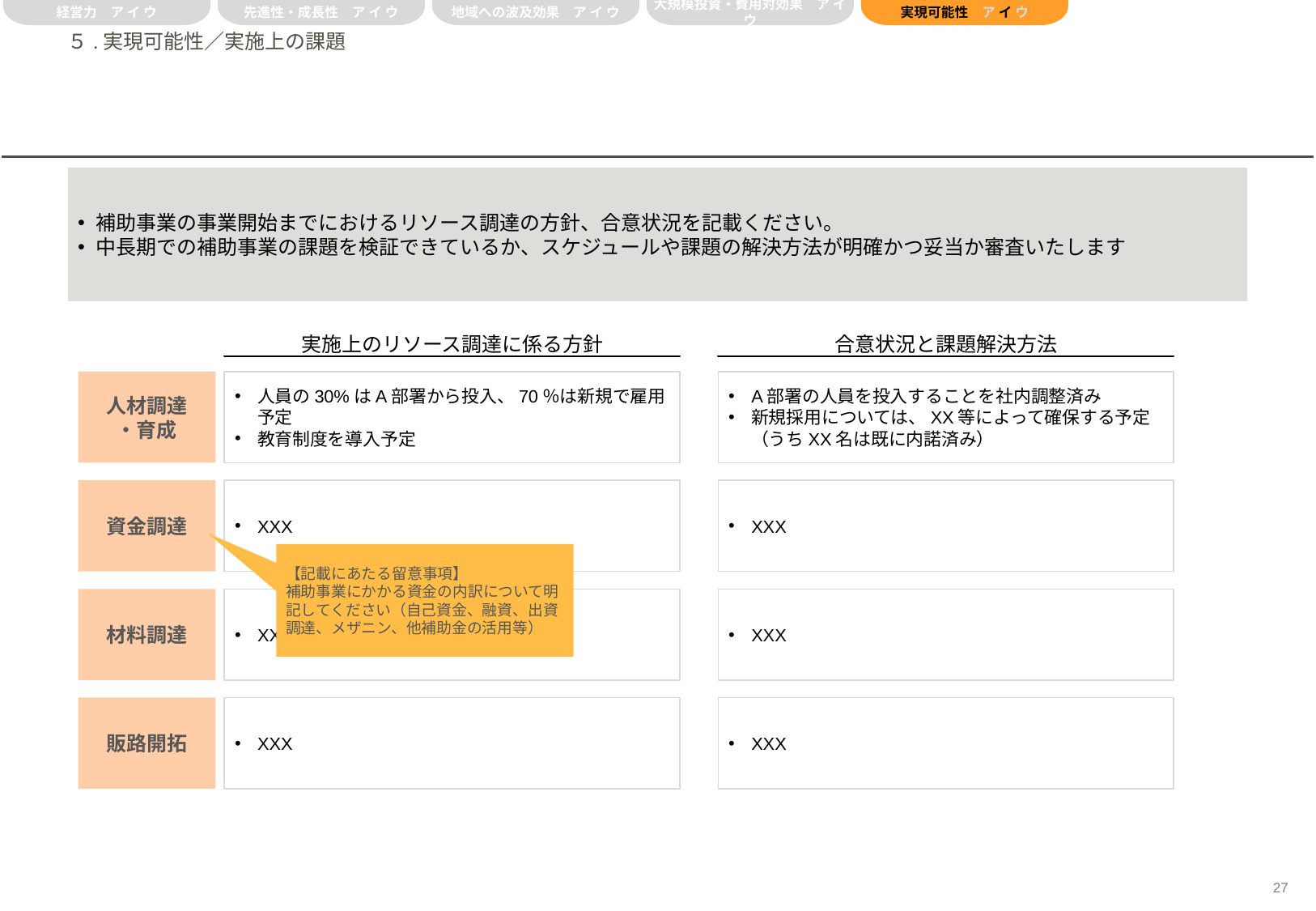

経営力　ア イ ウ
先進性・成長性　ア イ ウ
地域への波及効果　ア イ ウ
大規模投資・費用対効果　ア イ ウ
実現可能性　ア イ ウ
# ５.実現可能性／実施上の課題

補助事業の事業開始までにおけるリソース調達の方針、合意状況を記載ください。
中長期での補助事業の課題を検証できているか、スケジュールや課題の解決方法が明確かつ妥当か審査いたします
実施上のリソース調達に係る方針
合意状況と課題解決方法
人材調達
・育成
人員の30%はA部署から投入、70％は新規で雇用予定
教育制度を導入予定
A部署の人員を投入することを社内調整済み
新規採用については、XX等によって確保する予定（うちXX名は既に内諾済み）
資金調達
XXX
XXX
【記載にあたる留意事項】
補助事業にかかる資金の内訳について明記してください（自己資金、融資、出資調達、メザニン、他補助金の活用等）
材料調達
XXX
XXX
販路開拓
XXX
XXX